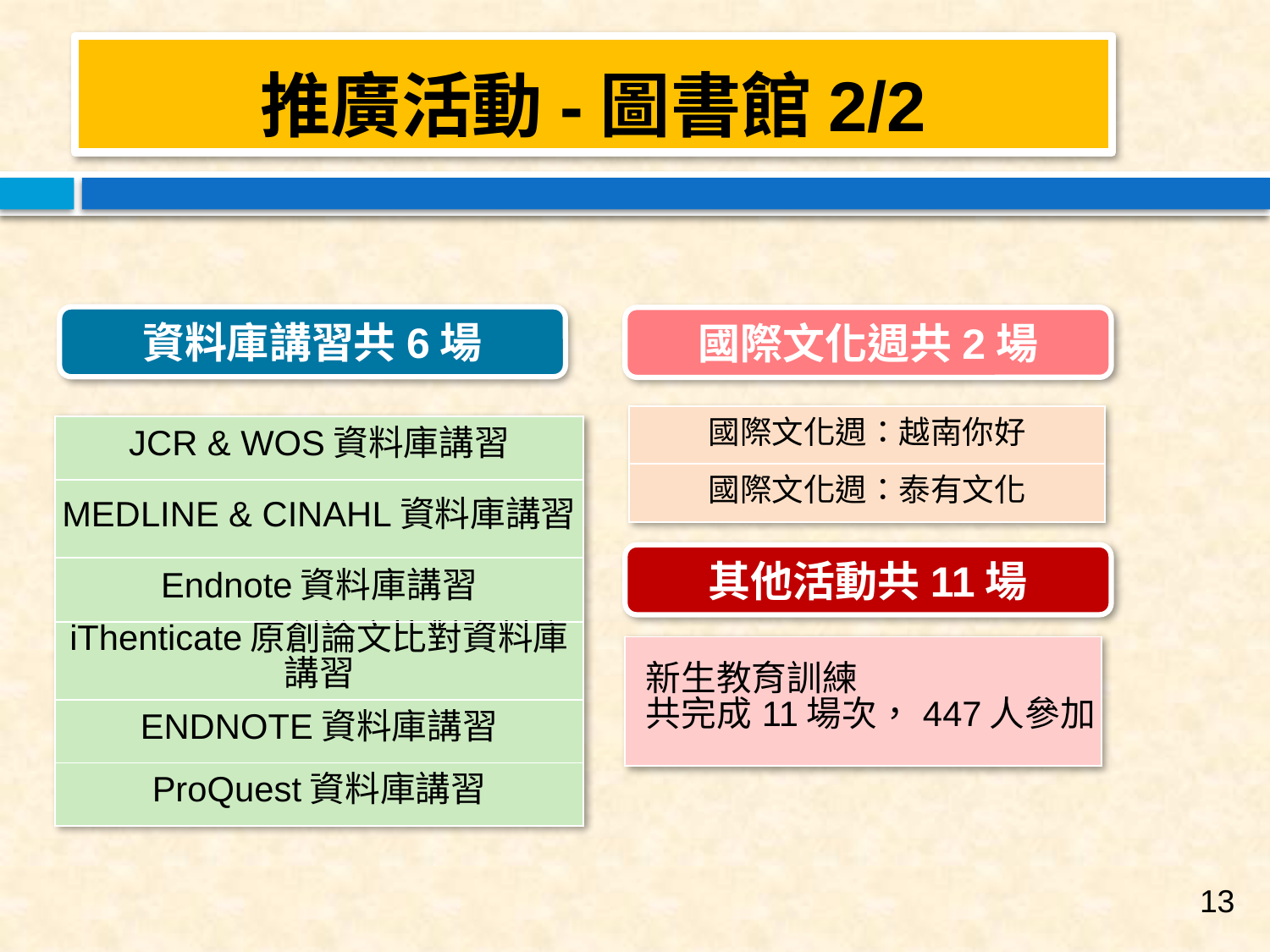

#
推廣活動-圖書館2/2
資料庫講習共6場
國際文化週共2場
| 國際文化週：越南你好 |
| --- |
| 國際文化週：泰有文化 |
| JCR & WOS資料庫講習 |
| --- |
| MEDLINE & CINAHL資料庫講習 |
| Endnote資料庫講習 |
| iThenticate原創論文比對資料庫講習 |
| ENDNOTE資料庫講習 |
| ProQuest資料庫講習 |
其他活動共11場
| 新生教育訓練 共完成11場次，447人參加 |
| --- |
13